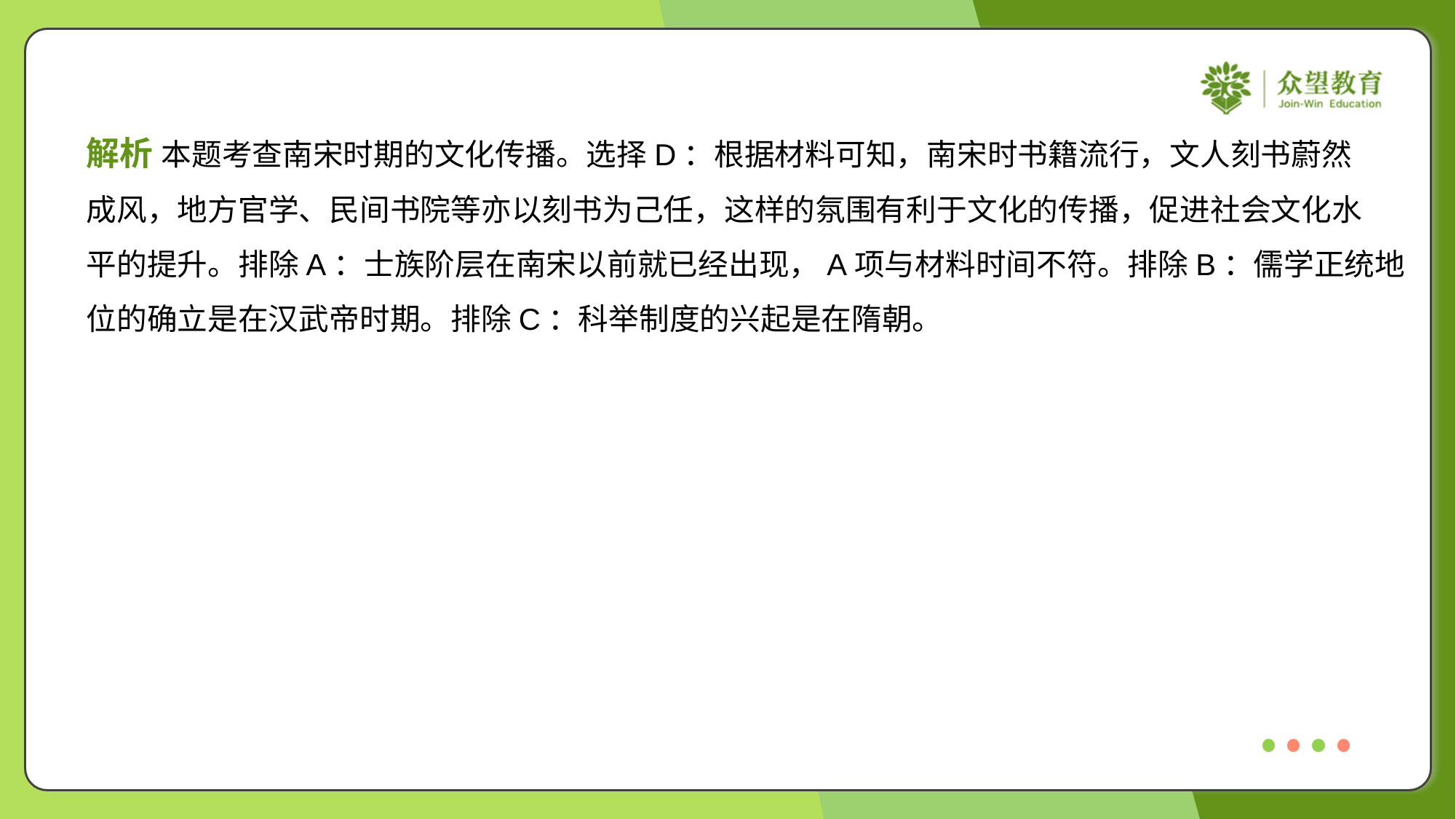

解析 本题考查南宋时期的文化传播。选择D：根据材料可知，南宋时书籍流行，文人刻书蔚然
成风，地方官学、民间书院等亦以刻书为己任，这样的氛围有利于文化的传播，促进社会文化水
平的提升。排除A：士族阶层在南宋以前就已经出现，A项与材料时间不符。排除B：儒学正统地
位的确立是在汉武帝时期。排除C：科举制度的兴起是在隋朝。